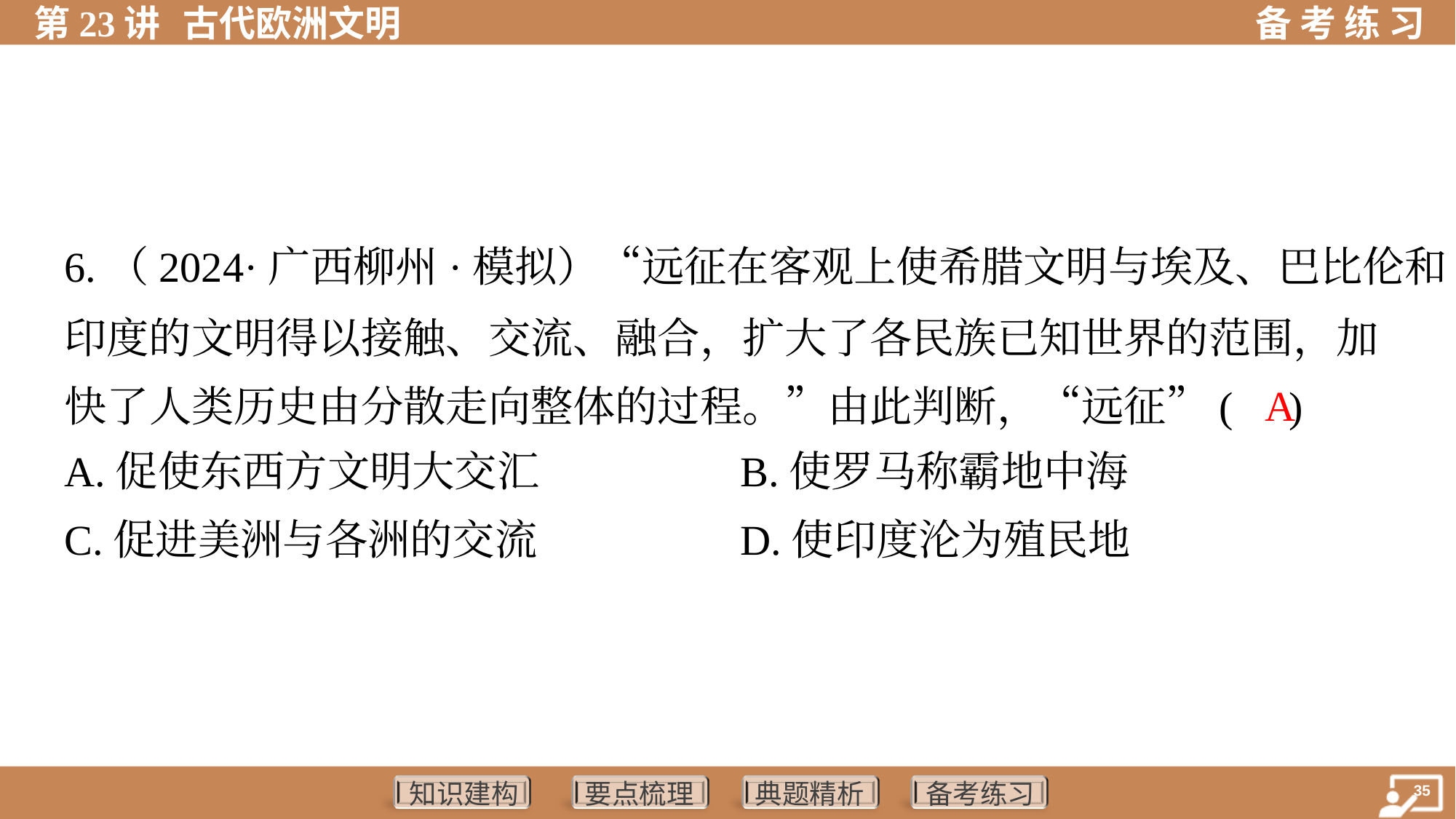

6.（2024·广西柳州·模拟）“远征在客观上使希腊文明与埃及、巴比伦和
印度的文明得以接触、交流、融合，扩大了各民族已知世界的范围，加
快了人类历史由分散走向整体的过程。”由此判断，“远征”(     )
   A
A.促使东西方文明大交汇	B.使罗马称霸地中海
C.促进美洲与各洲的交流	D.使印度沦为殖民地